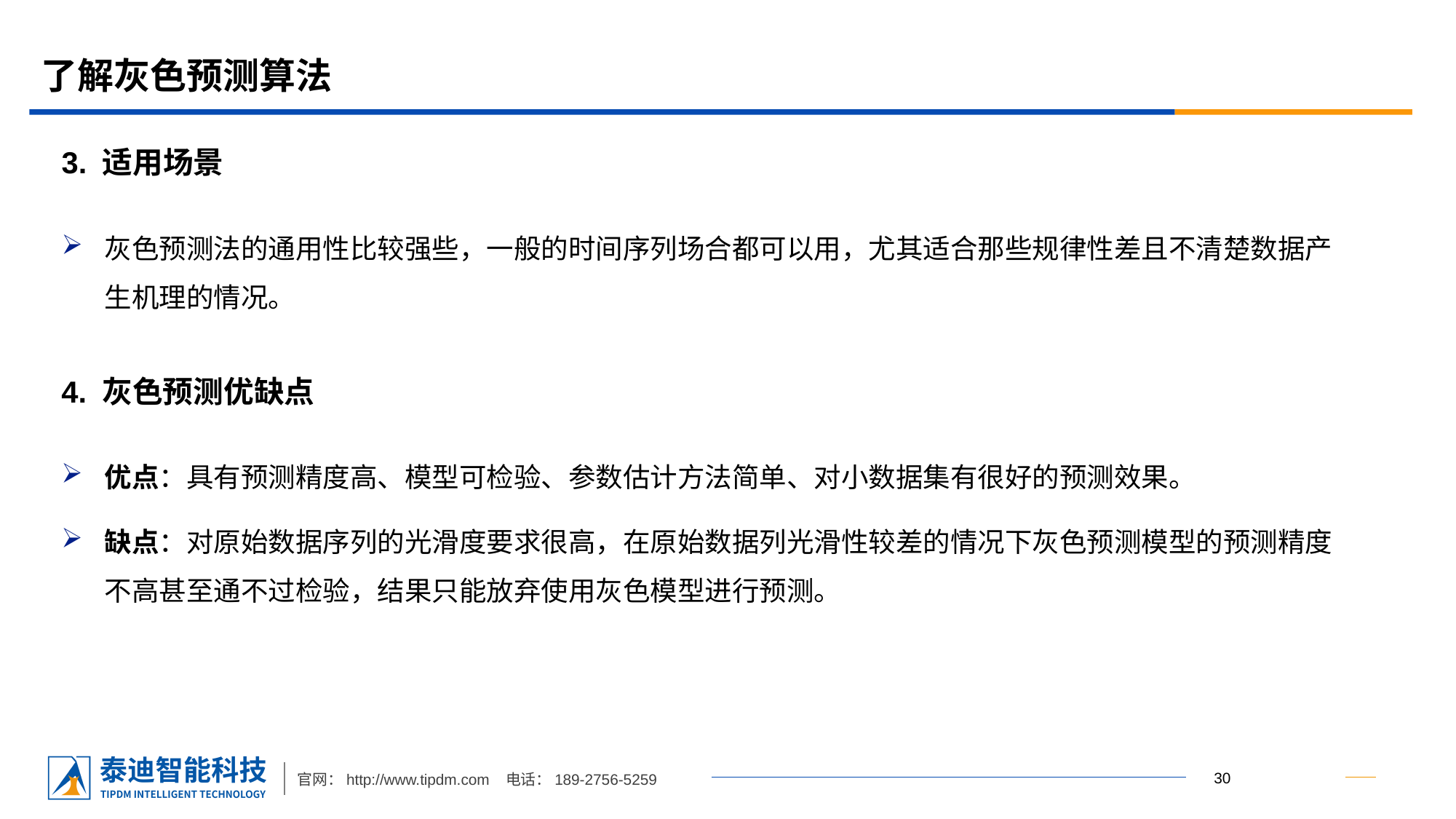

# 了解灰色预测算法
3. 适用场景
灰色预测法的通用性比较强些，一般的时间序列场合都可以用，尤其适合那些规律性差且不清楚数据产生机理的情况。
4. 灰色预测优缺点
优点：具有预测精度高、模型可检验、参数估计方法简单、对小数据集有很好的预测效果。
缺点：对原始数据序列的光滑度要求很高，在原始数据列光滑性较差的情况下灰色预测模型的预测精度不高甚至通不过检验，结果只能放弃使用灰色模型进行预测。